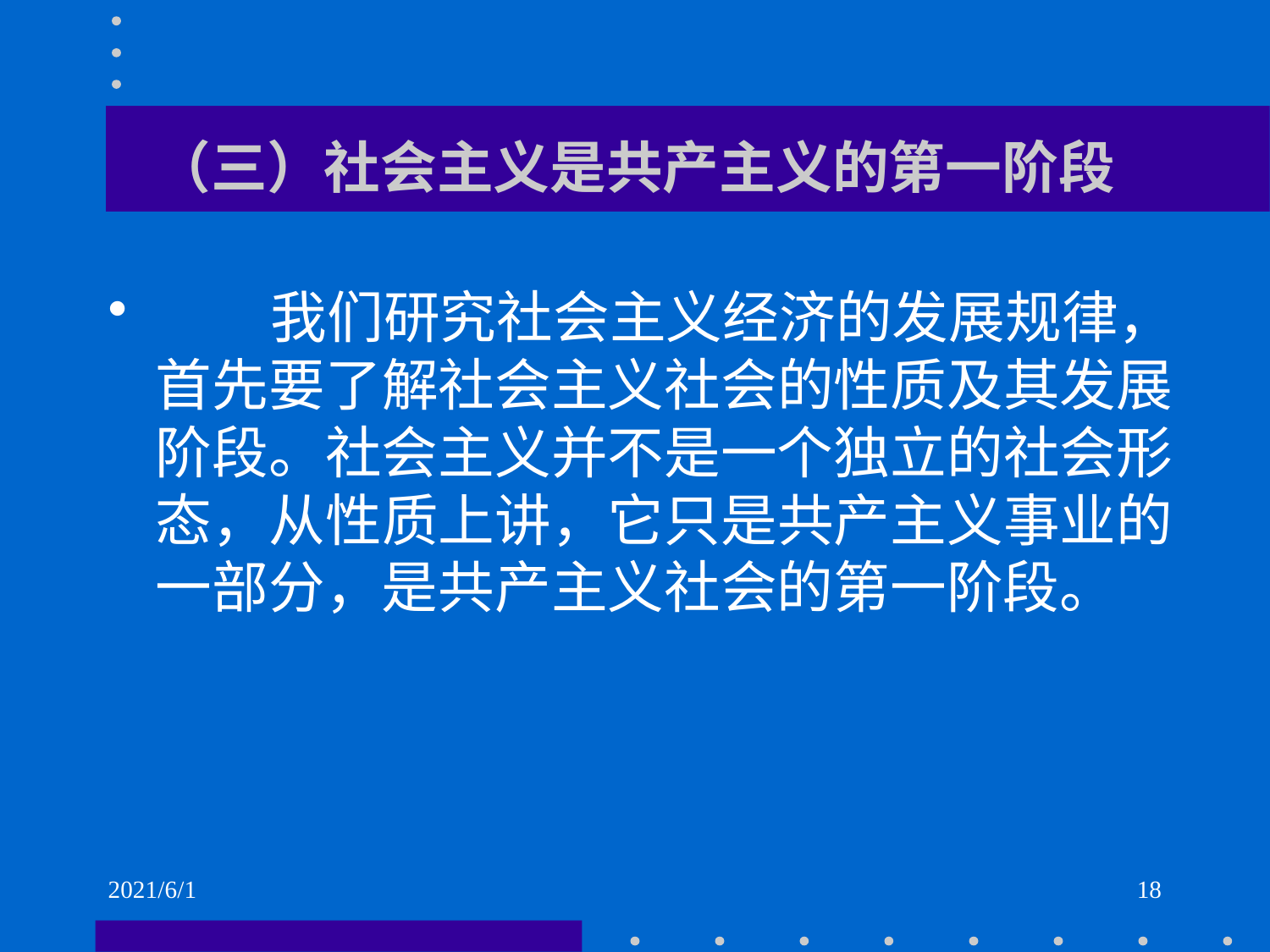

# （三）社会主义是共产主义的第一阶段
        我们研究社会主义经济的发展规律，首先要了解社会主义社会的性质及其发展阶段。社会主义并不是一个独立的社会形态，从性质上讲，它只是共产主义事业的一部分，是共产主义社会的第一阶段。
2021/6/1
18